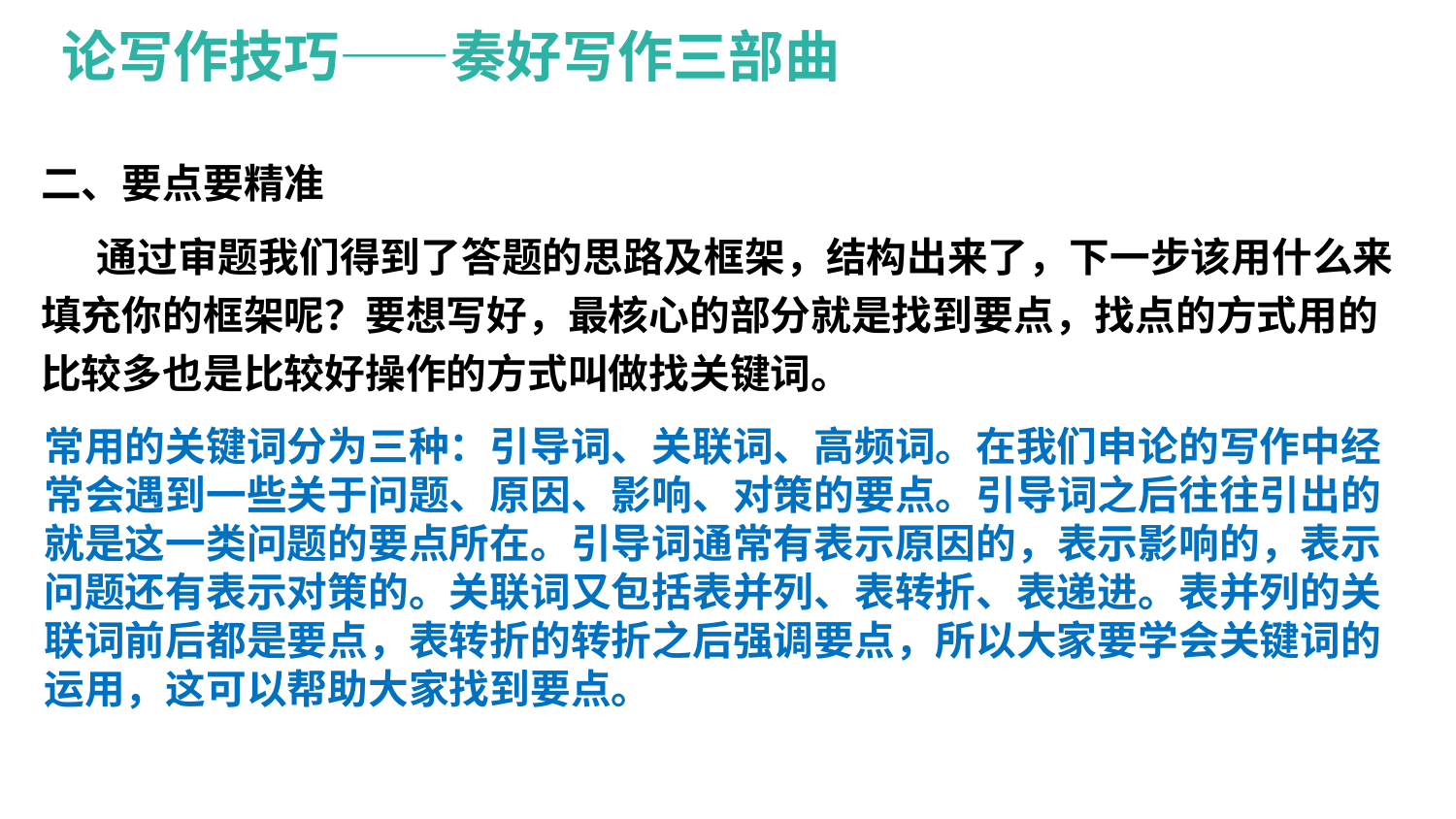

论写作技巧——奏好写作三部曲
二、要点要精准
     通过审题我们得到了答题的思路及框架，结构出来了，下一步该用什么来填充你的框架呢？要想写好，最核心的部分就是找到要点，找点的方式用的比较多也是比较好操作的方式叫做找关键词。
常用的关键词分为三种：引导词、关联词、高频词。在我们申论的写作中经常会遇到一些关于问题、原因、影响、对策的要点。引导词之后往往引出的就是这一类问题的要点所在。引导词通常有表示原因的，表示影响的，表示问题还有表示对策的。关联词又包括表并列、表转折、表递进。表并列的关联词前后都是要点，表转折的转折之后强调要点，所以大家要学会关键词的运用，这可以帮助大家找到要点。